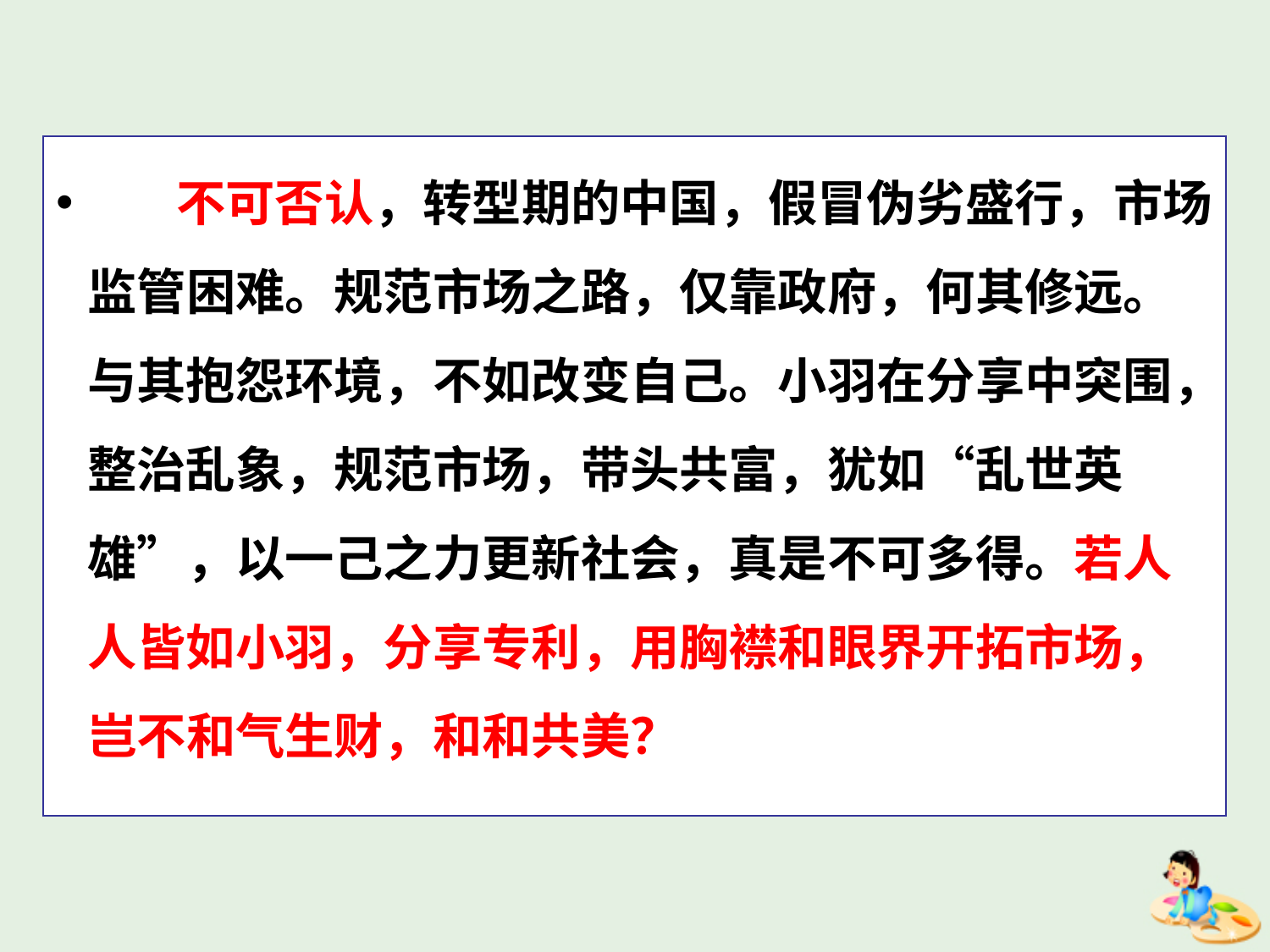

不可否认，转型期的中国，假冒伪劣盛行，市场监管困难。规范市场之路，仅靠政府，何其修远。与其抱怨环境，不如改变自己。小羽在分享中突围，整治乱象，规范市场，带头共富，犹如“乱世英雄”，以一己之力更新社会，真是不可多得。若人人皆如小羽，分享专利，用胸襟和眼界开拓市场，岂不和气生财，和和共美？